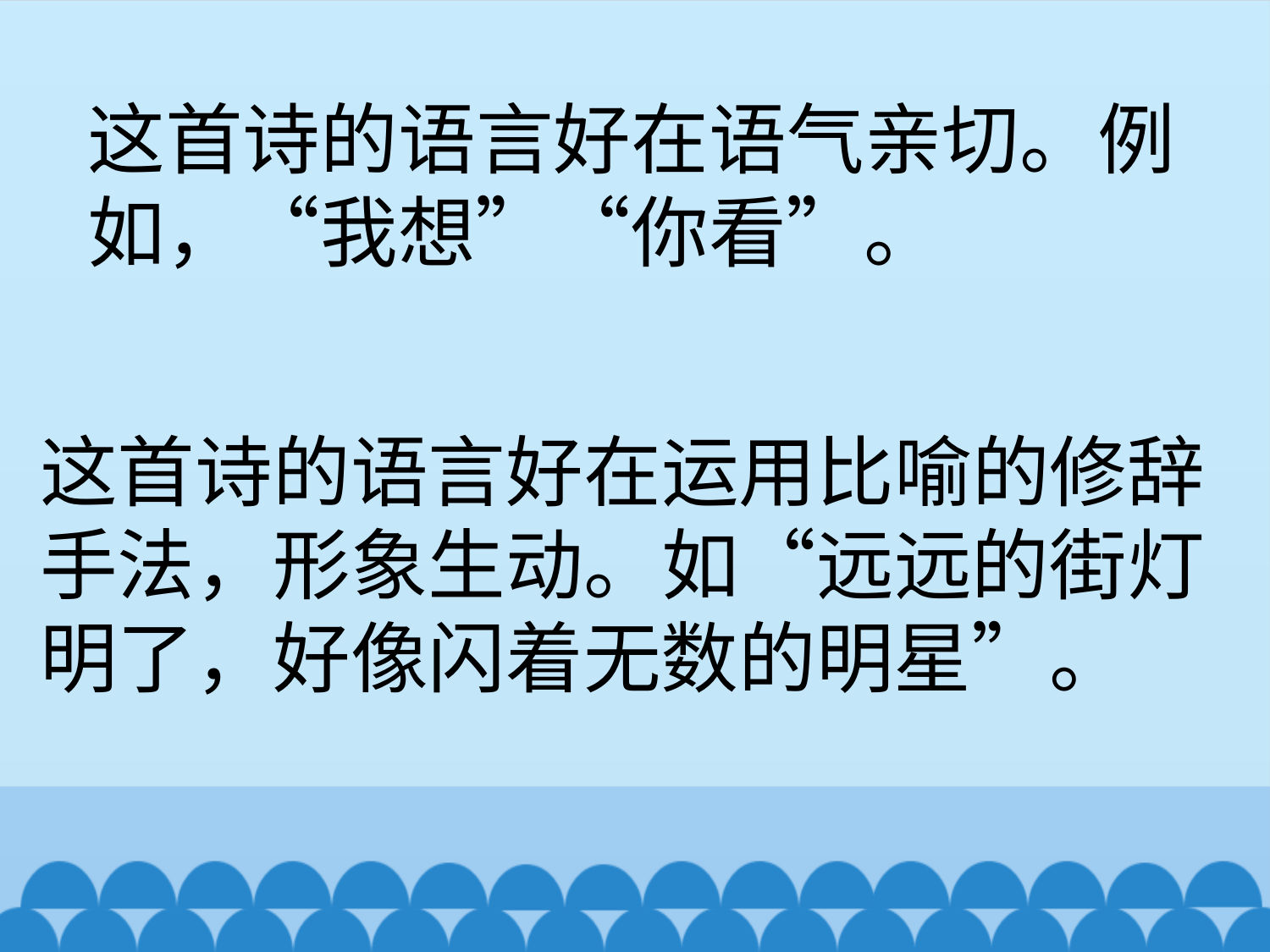

这首诗的语言好在语气亲切。例如，“我想”“你看”。
这首诗的语言好在运用比喻的修辞手法，形象生动。如“远远的街灯明了，好像闪着无数的明星”。